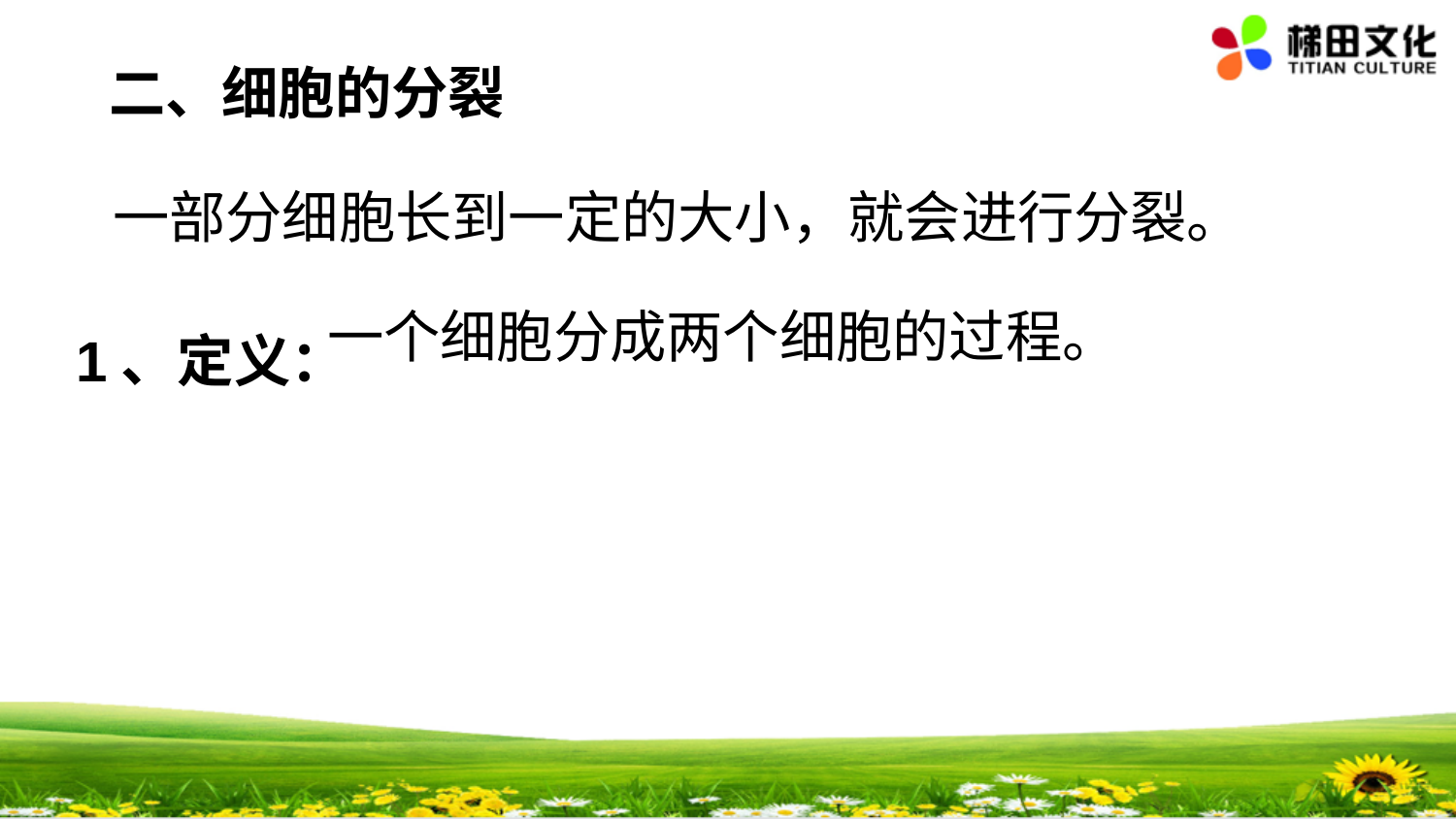

二、细胞的分裂
一部分细胞长到一定的大小，就会进行分裂。
1、定义：
一个细胞分成两个细胞的过程。